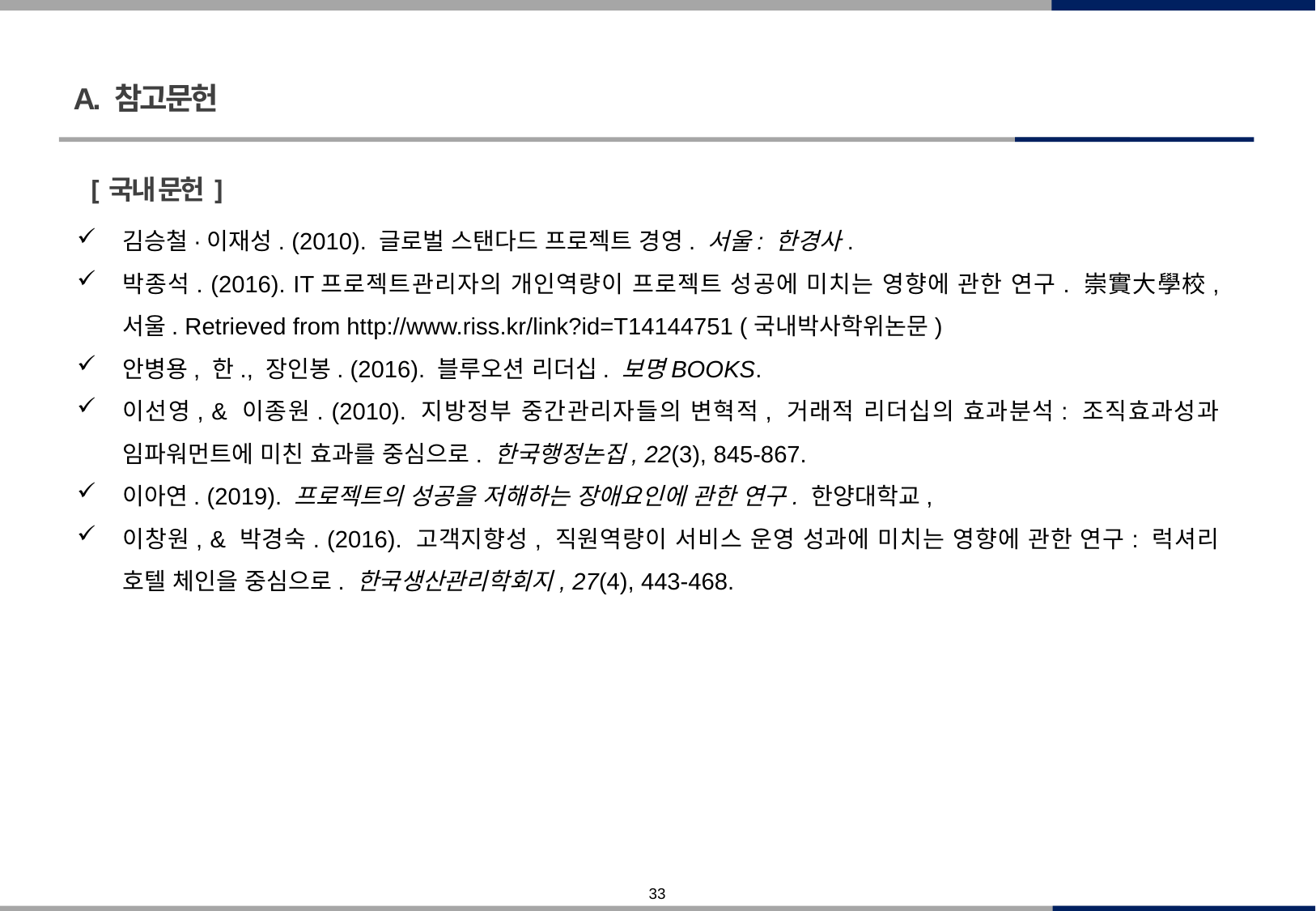

A. 참고문헌
[국내 문헌]

김승철·이재성. (2010). 글로벌 스탠다드 프로젝트 경영. 서울: 한경사.
박종석. (2016). IT프로젝트관리자의 개인역량이 프로젝트 성공에 미치는 영향에 관한 연구. 崇實大學校, 서울. Retrieved from http://www.riss.kr/link?id=T14144751 (국내박사학위논문)
안병용, 한., 장인봉. (2016). 블루오션 리더십. 보명BOOKS.
이선영, & 이종원. (2010). 지방정부 중간관리자들의 변혁적, 거래적 리더십의 효과분석: 조직효과성과 임파워먼트에 미친 효과를 중심으로. 한국행정논집, 22(3), 845-867.
이아연. (2019). 프로젝트의 성공을 저해하는 장애요인에 관한 연구. 한양대학교,
이창원, & 박경숙. (2016). 고객지향성, 직원역량이 서비스 운영 성과에 미치는 영향에 관한 연구: 럭셔리 호텔 체인을 중심으로. 한국생산관리학회지, 27(4), 443-468.